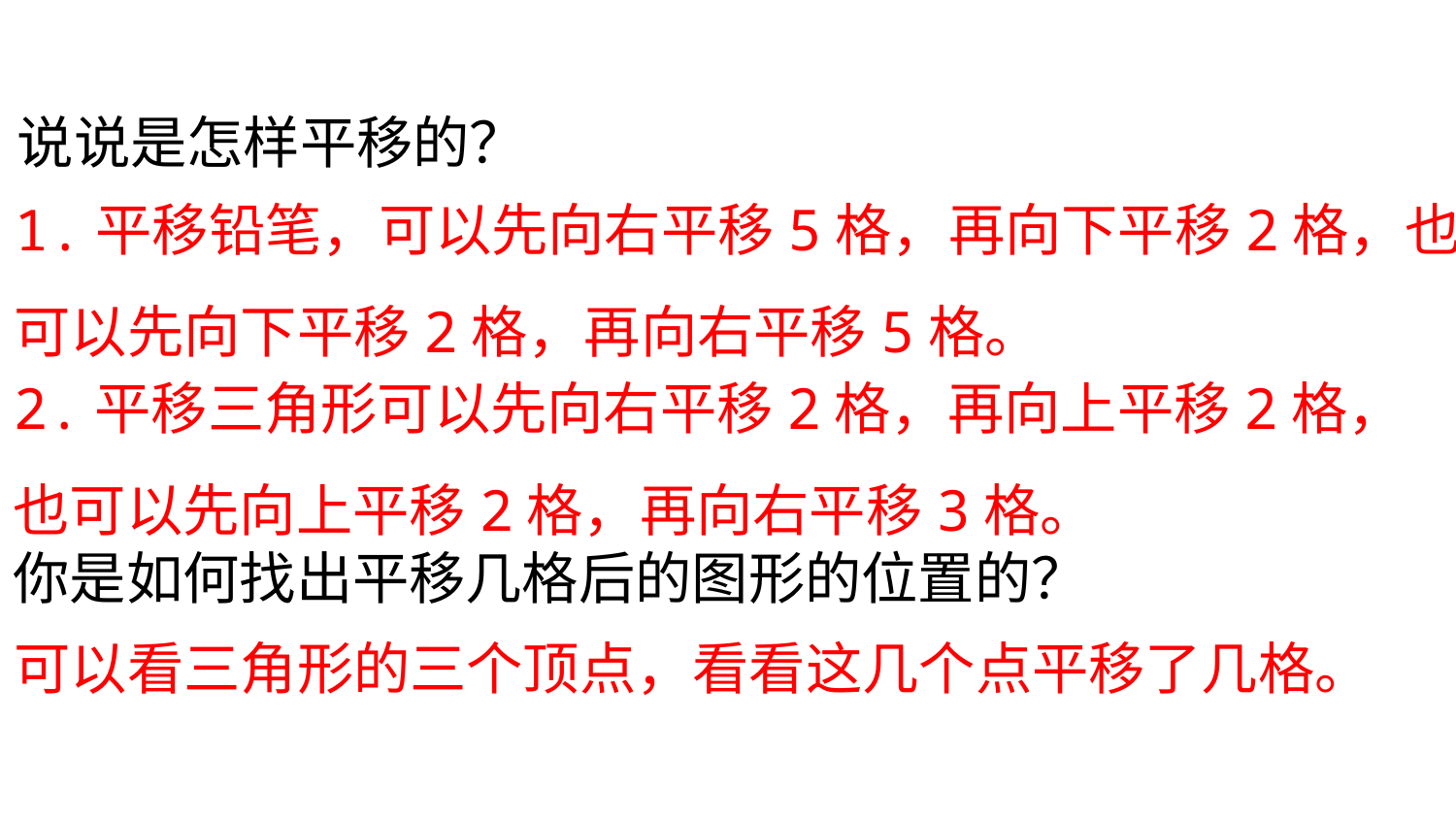

说说是怎样平移的？
1.平移铅笔，可以先向右平移5格，再向下平移2格，也可以先向下平移2格，再向右平移5格。
2.平移三角形可以先向右平移2格，再向上平移2格，也可以先向上平移2格，再向右平移3格。
你是如何找出平移几格后的图形的位置的？
可以看三角形的三个顶点，看看这几个点平移了几格。